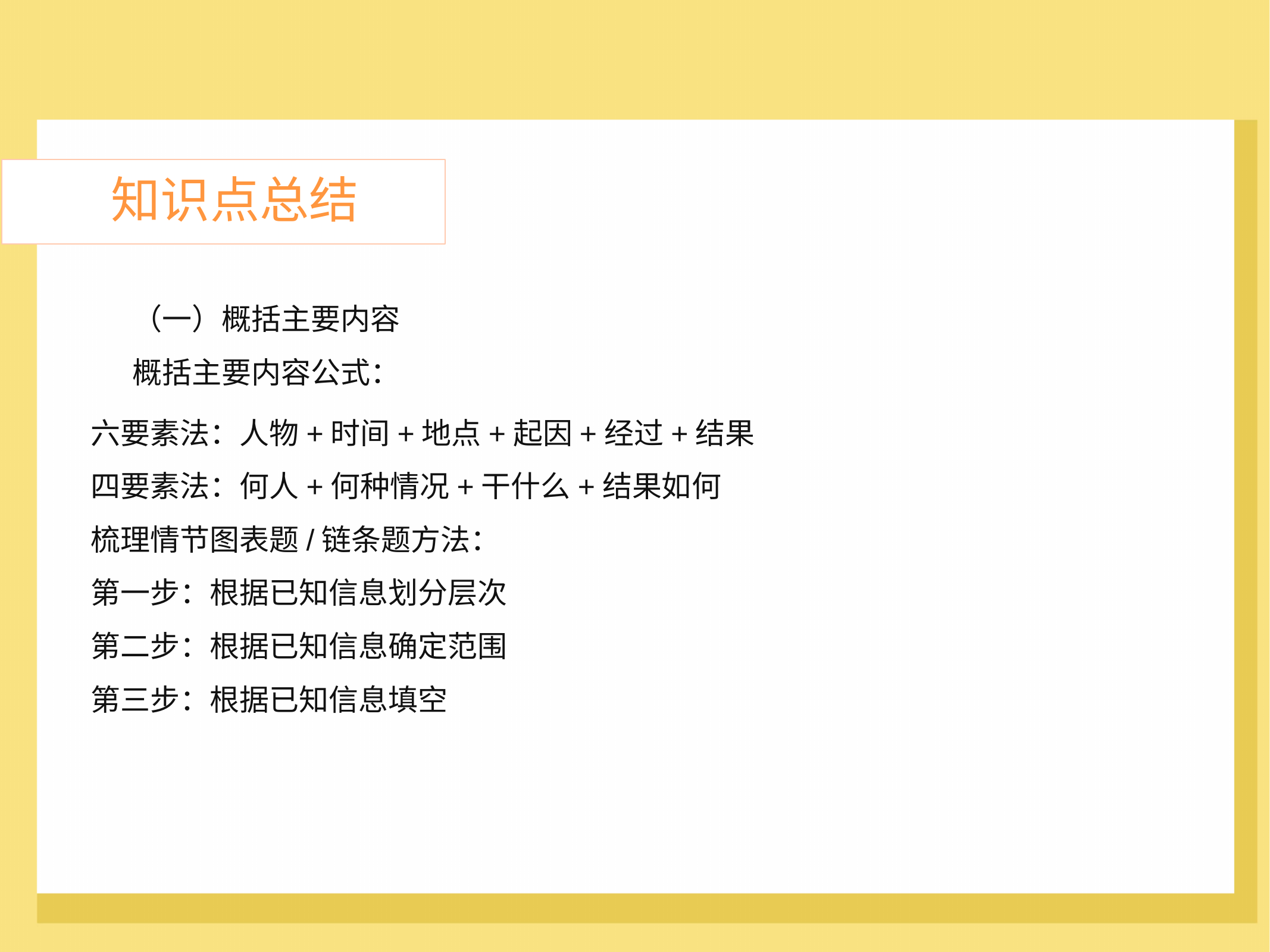

知识点总结
（一）概括主要内容

概括主要内容公式：
六要素法：人物+时间+地点+起因+经过+结果

四要素法：何人+何种情况+干什么+结果如何

梳理情节图表题/链条题方法：

第一步：根据已知信息划分层次

第二步：根据已知信息确定范围

第三步：根据已知信息填空